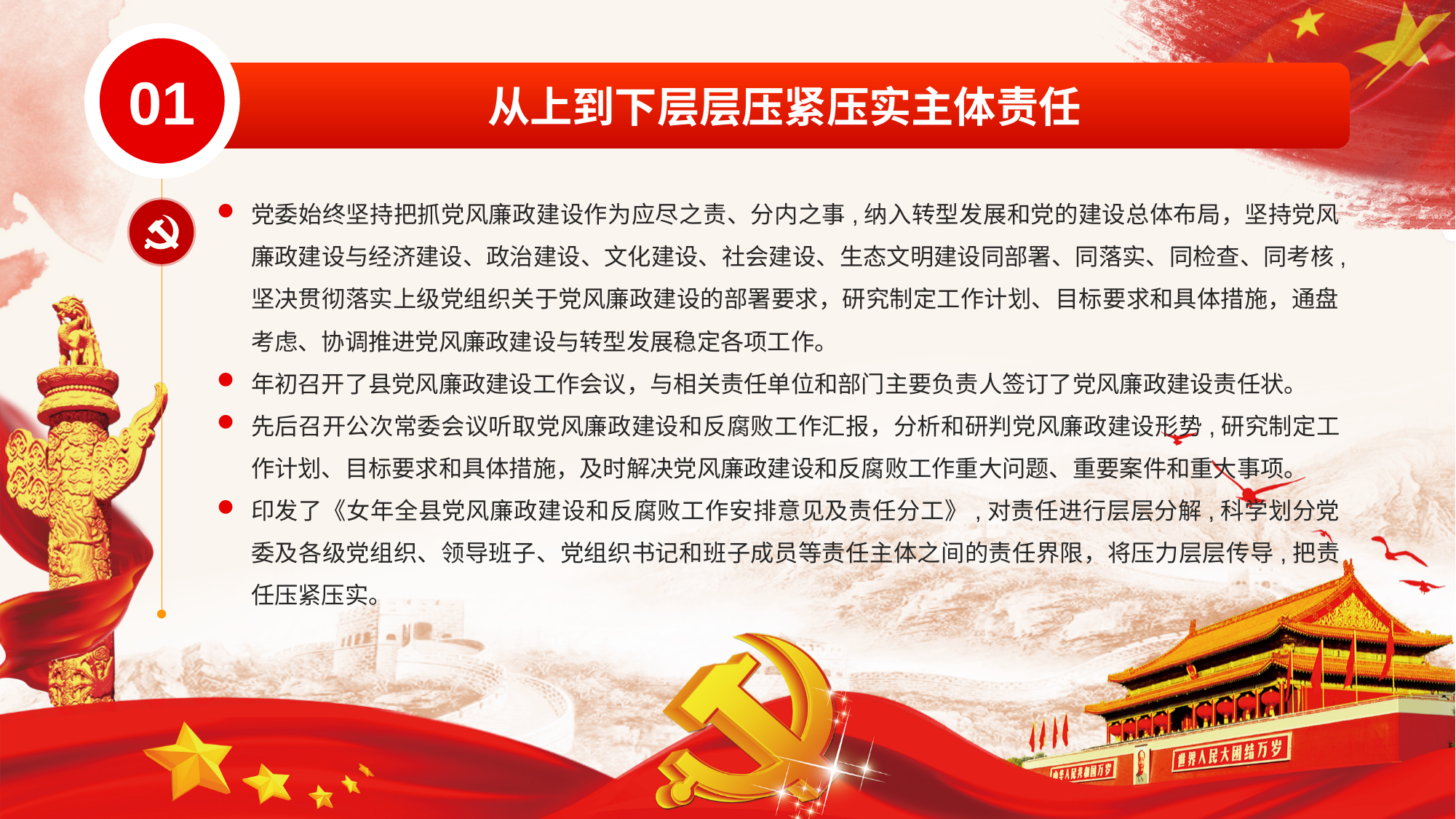

01
 从上到下层层压紧压实主体责任
党委始终坚持把抓党风廉政建设作为应尽之责、分内之事,纳入转型发展和党的建设总体布局，坚持党风廉政建设与经济建设、政治建设、文化建设、社会建设、生态文明建设同部署、同落实、同检查、同考核,坚决贯彻落实上级党组织关于党风廉政建设的部署要求，研究制定工作计划、目标要求和具体措施，通盘考虑、协调推进党风廉政建设与转型发展稳定各项工作。
年初召开了县党风廉政建设工作会议，与相关责任单位和部门主要负责人签订了党风廉政建设责任状。
先后召开公次常委会议听取党风廉政建设和反腐败工作汇报，分析和研判党风廉政建设形势,研究制定工作计划、目标要求和具体措施，及时解决党风廉政建设和反腐败工作重大问题、重要案件和重大事项。
印发了《女年全县党风廉政建设和反腐败工作安排意见及责任分工》,对责任进行层层分解,科学划分党委及各级党组织、领导班子、党组织书记和班子成员等责任主体之间的责任界限，将压力层层传导,把责任压紧压实。